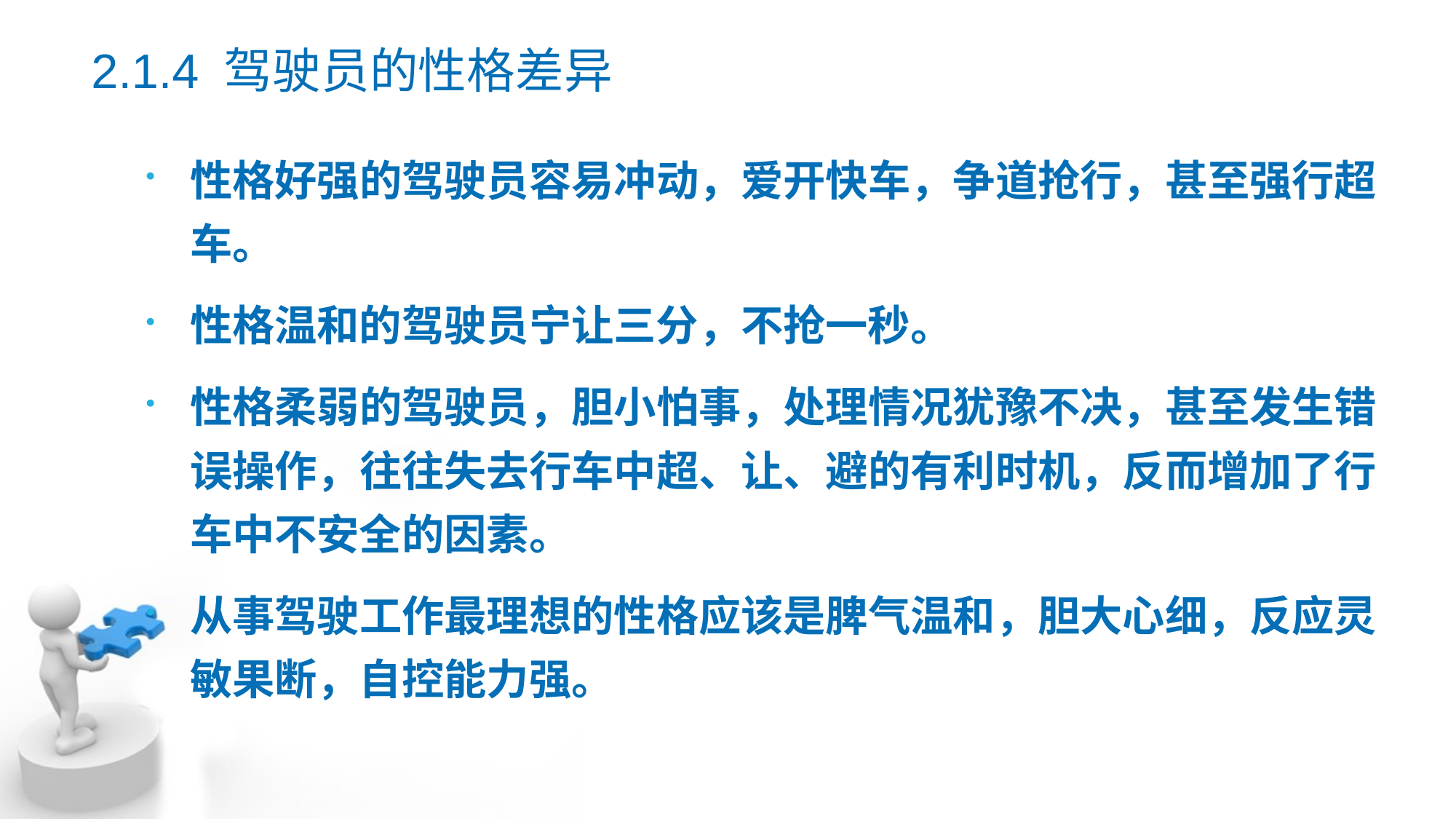

# 2.1.4 驾驶员的性格差异
性格好强的驾驶员容易冲动，爱开快车，争道抢行，甚至强行超车。
性格温和的驾驶员宁让三分，不抢一秒。
性格柔弱的驾驶员，胆小怕事，处理情况犹豫不决，甚至发生错误操作，往往失去行车中超、让、避的有利时机，反而增加了行车中不安全的因素。
从事驾驶工作最理想的性格应该是脾气温和，胆大心细，反应灵敏果断，自控能力强。